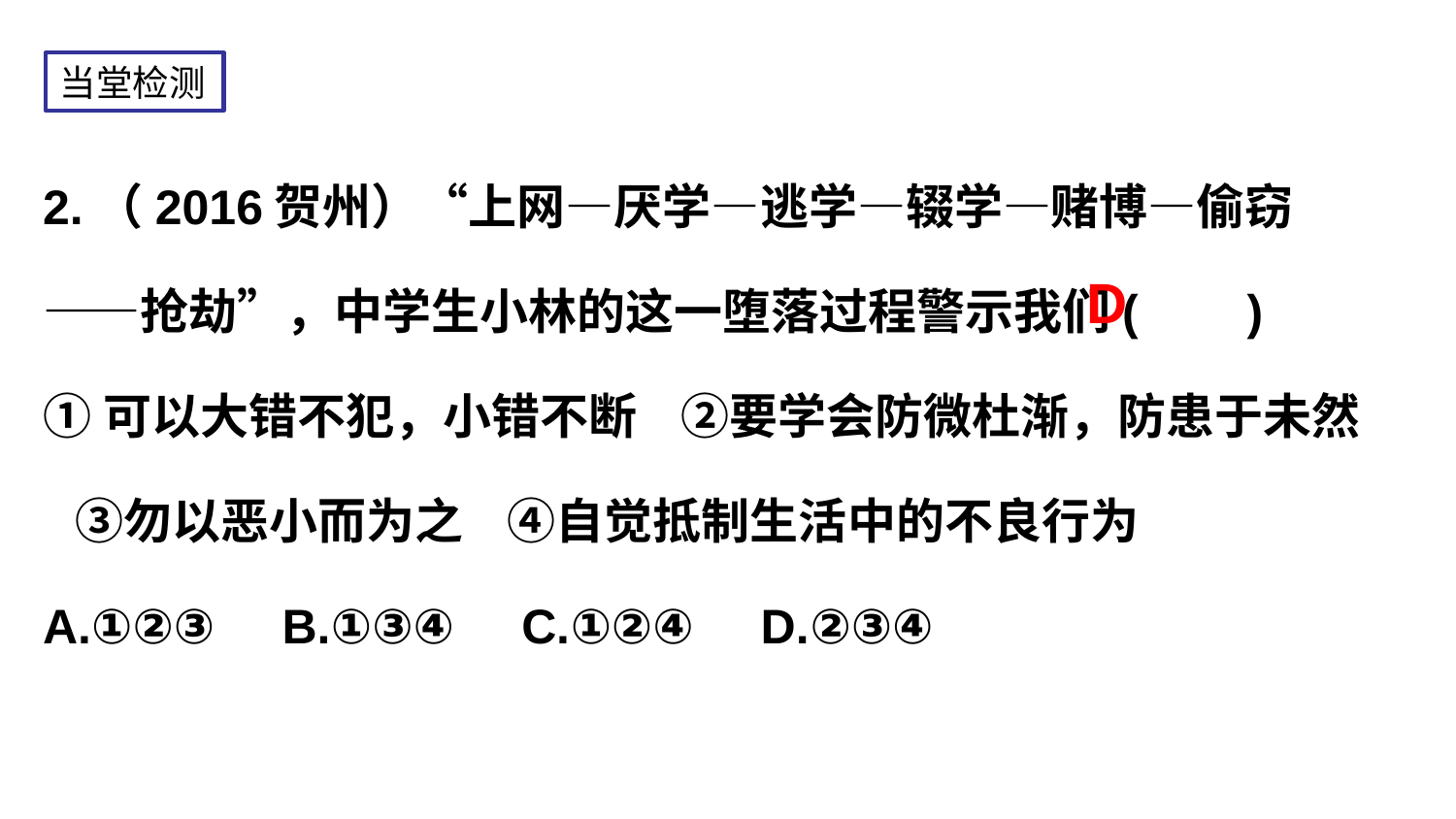

当堂检测

2.（2016贺州）“上网—厌学—逃学—辍学—赌博—偷窃——抢劫”，中学生小林的这一堕落过程警示我们(        )
①可以大错不犯，小错不断    ②要学会防微杜渐，防患于未然    ③勿以恶小而为之    ④自觉抵制生活中的不良行为
A.①②③     B.①③④     C.①②④     D.②③④
D